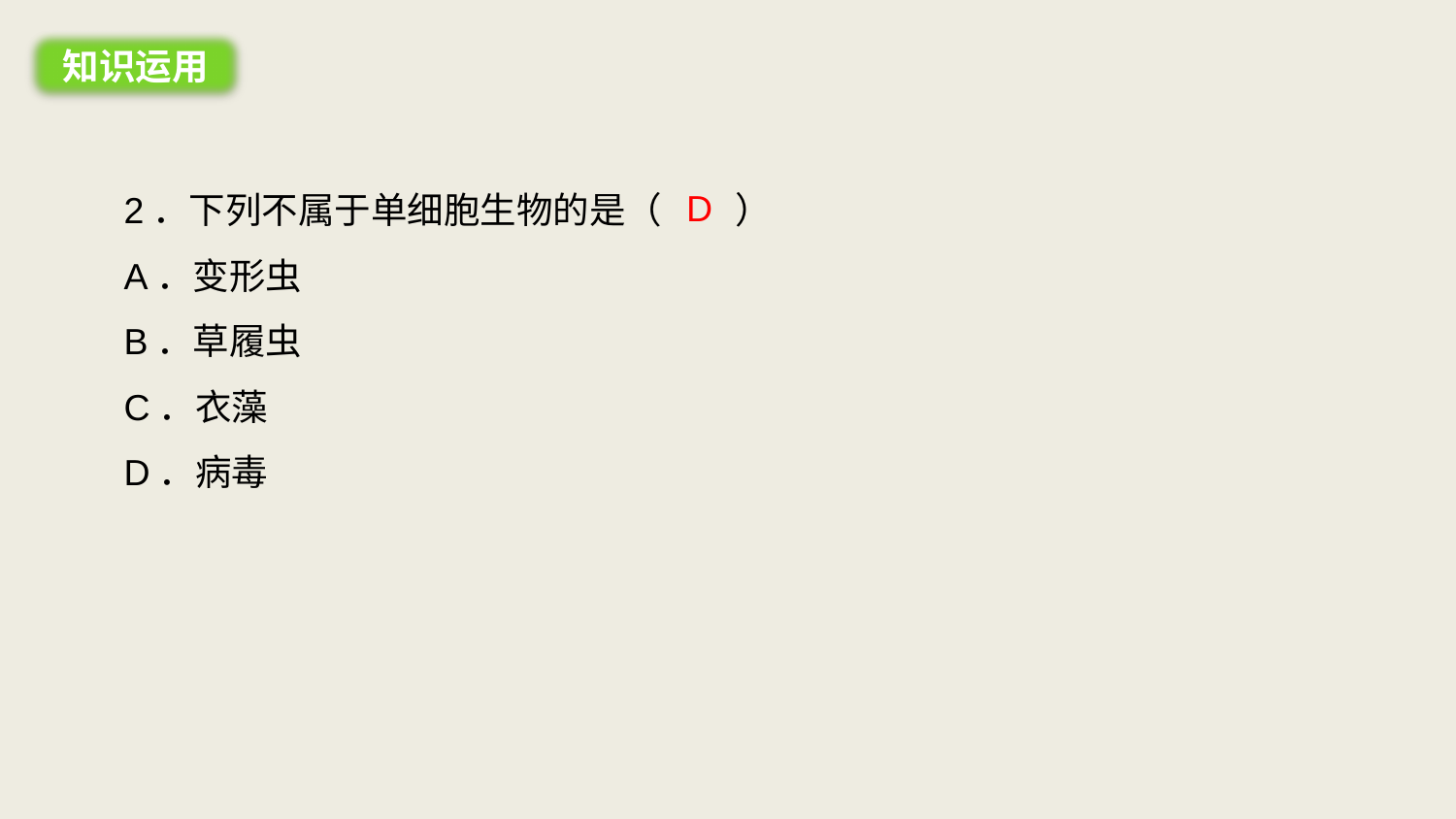

知识运用
2．下列不属于单细胞生物的是（　　）
A．变形虫
B．草履虫
C．衣藻
D．病毒
D